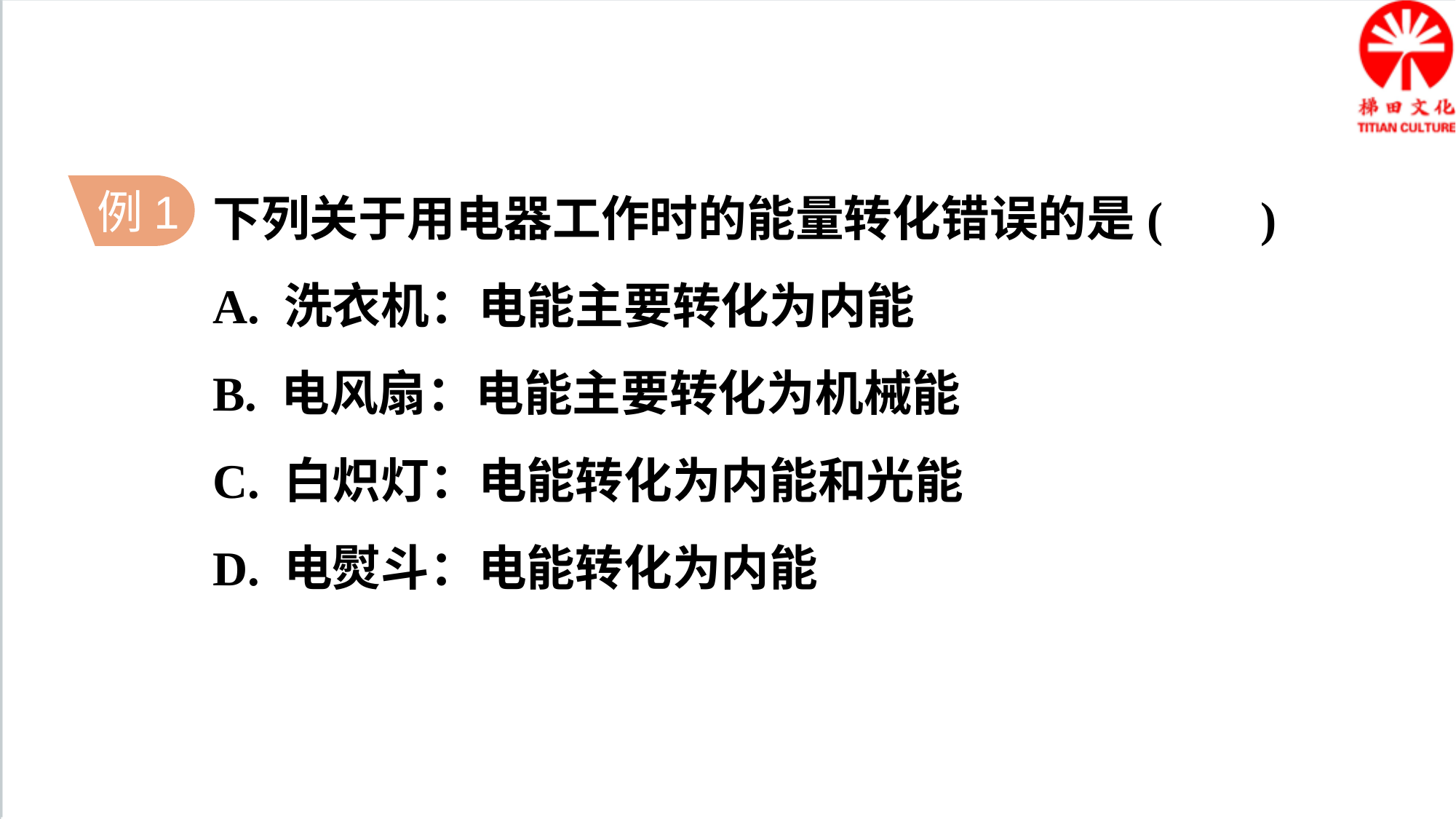

下列关于用电器工作时的能量转化错误的是(        )
A. 洗衣机：电能主要转化为内能
B. 电风扇：电能主要转化为机械能
C. 白炽灯：电能转化为内能和光能
D. 电熨斗：电能转化为内能
例1